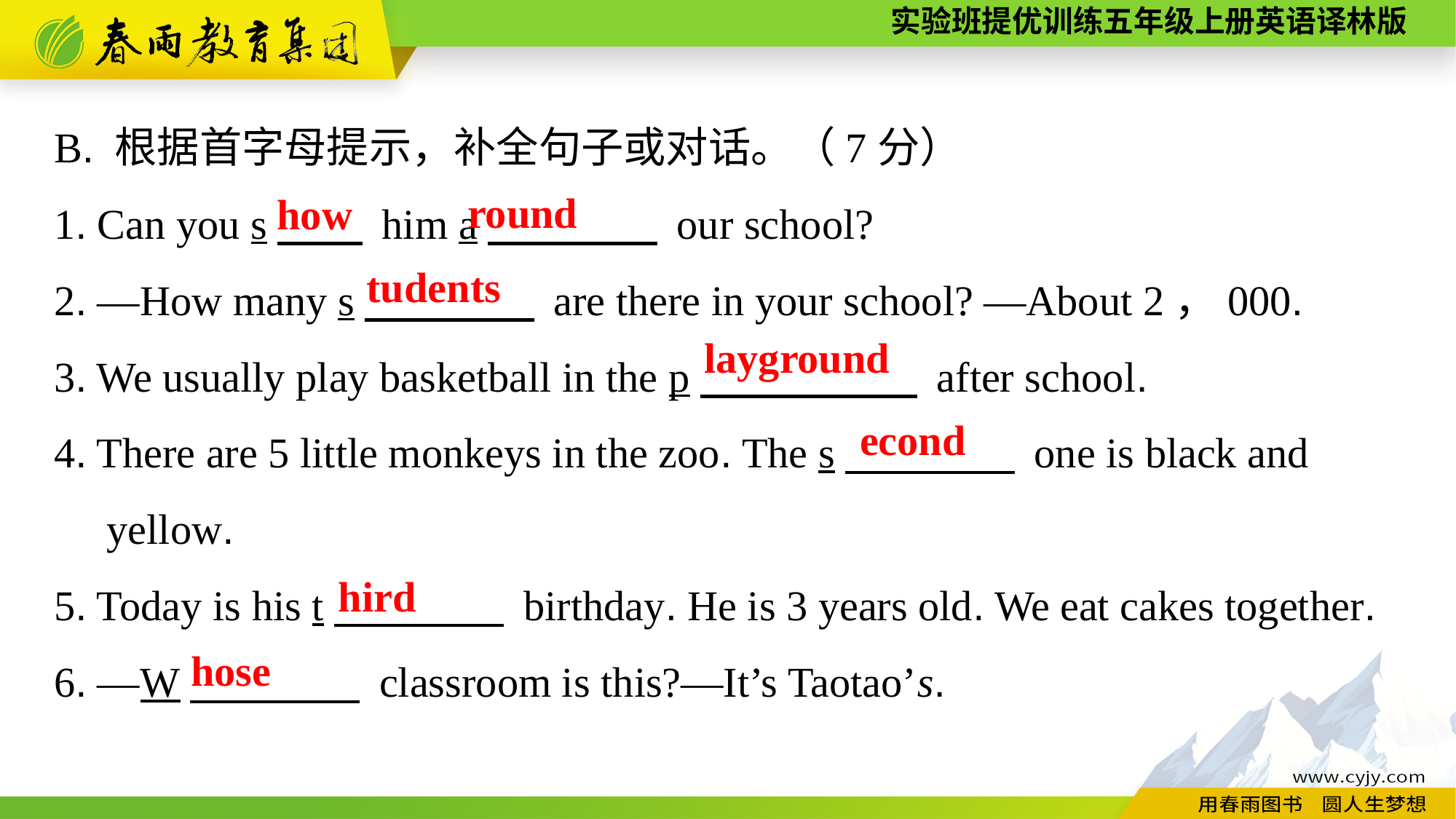

B. 根据首字母提示，补全句子或对话。（7分）
1. Can you s　　 him a　　　　 our school?
2. —How many s　　　　 are there in your school? —About 2，000.
3. We usually play basketball in the p　　     　　 after school.
4. There are 5 little monkeys in the zoo. The s　　　　 one is black and
     yellow.
5. Today is his t　　　　 birthday. He is 3 years old. We eat cakes together.
6. —W　　　　 classroom is this?—It’s Taotao’s.
round
how
tudents
layground
econd
hird
hose